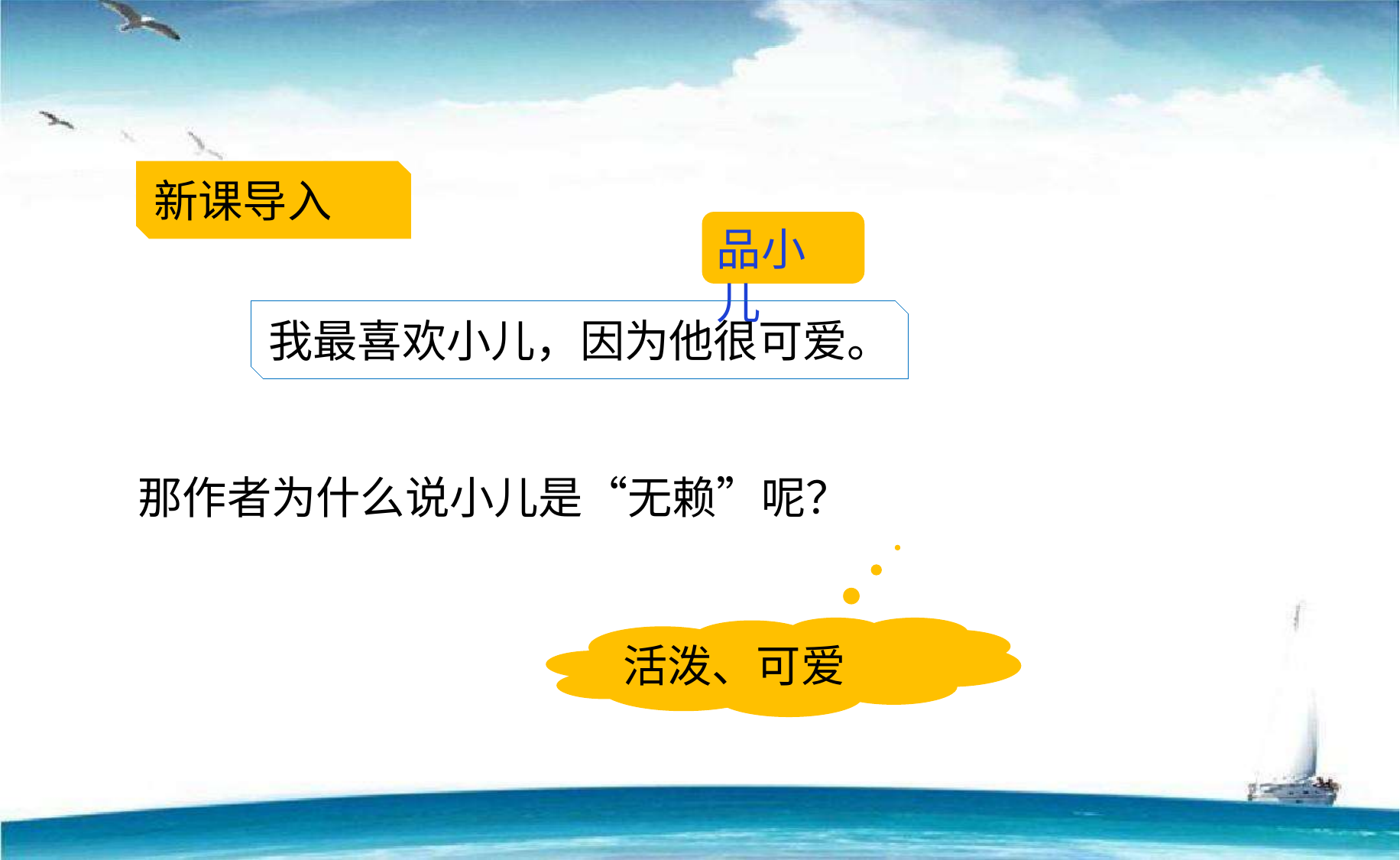

新课导入
品小儿
我最喜欢小儿，因为他很可爱。
那作者为什么说小儿是“无赖”呢？
活泼、可爱